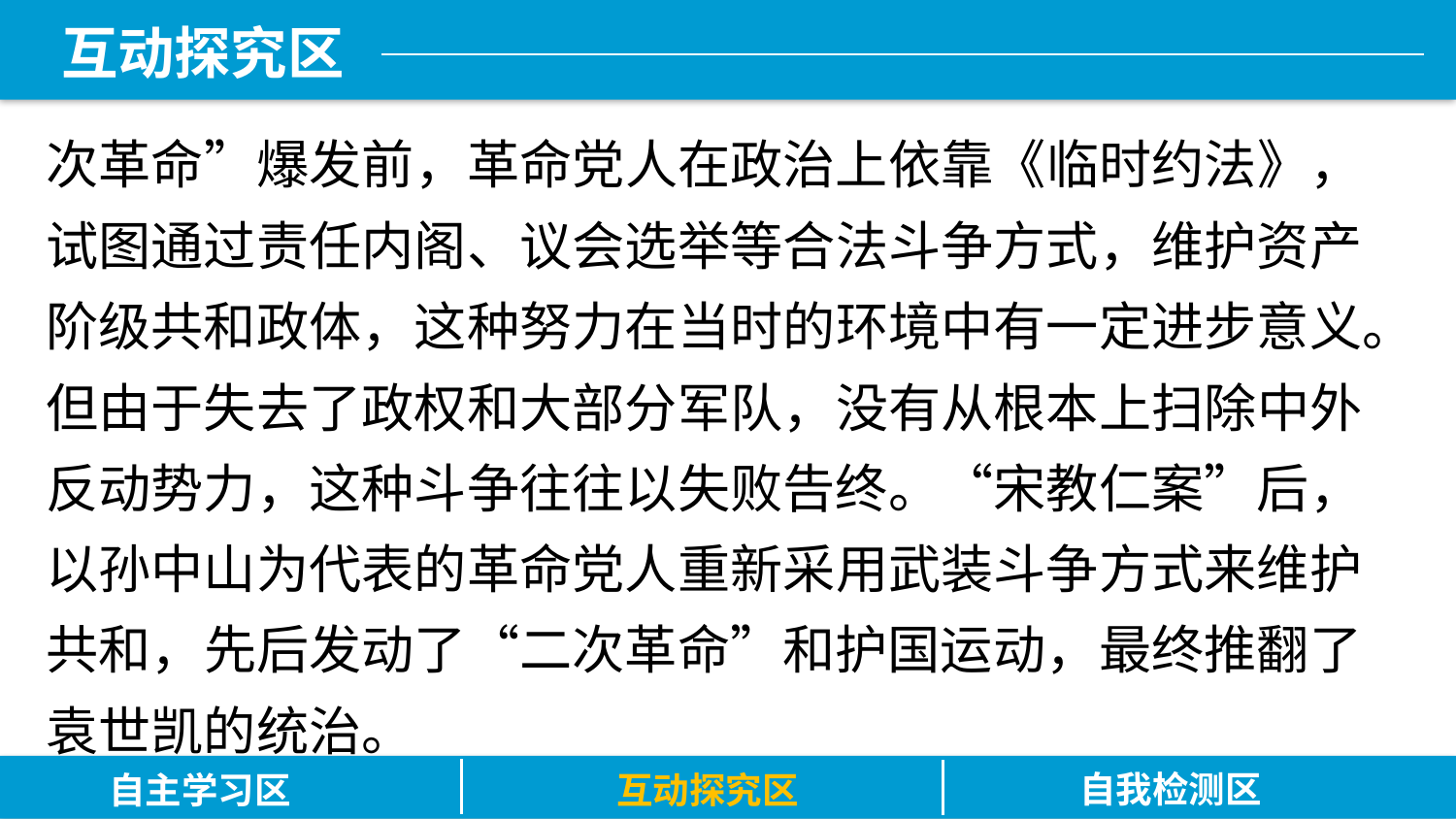

次革命”爆发前，革命党人在政治上依靠《临时约法》，试图通过责任内阁、议会选举等合法斗争方式，维护资产阶级共和政体，这种努力在当时的环境中有一定进步意义。但由于失去了政权和大部分军队，没有从根本上扫除中外反动势力，这种斗争往往以失败告终。“宋教仁案”后，以孙中山为代表的革命党人重新采用武装斗争方式来维护共和，先后发动了“二次革命”和护国运动，最终推翻了袁世凯的统治。
自我检测区
自主学习区
互动探究区